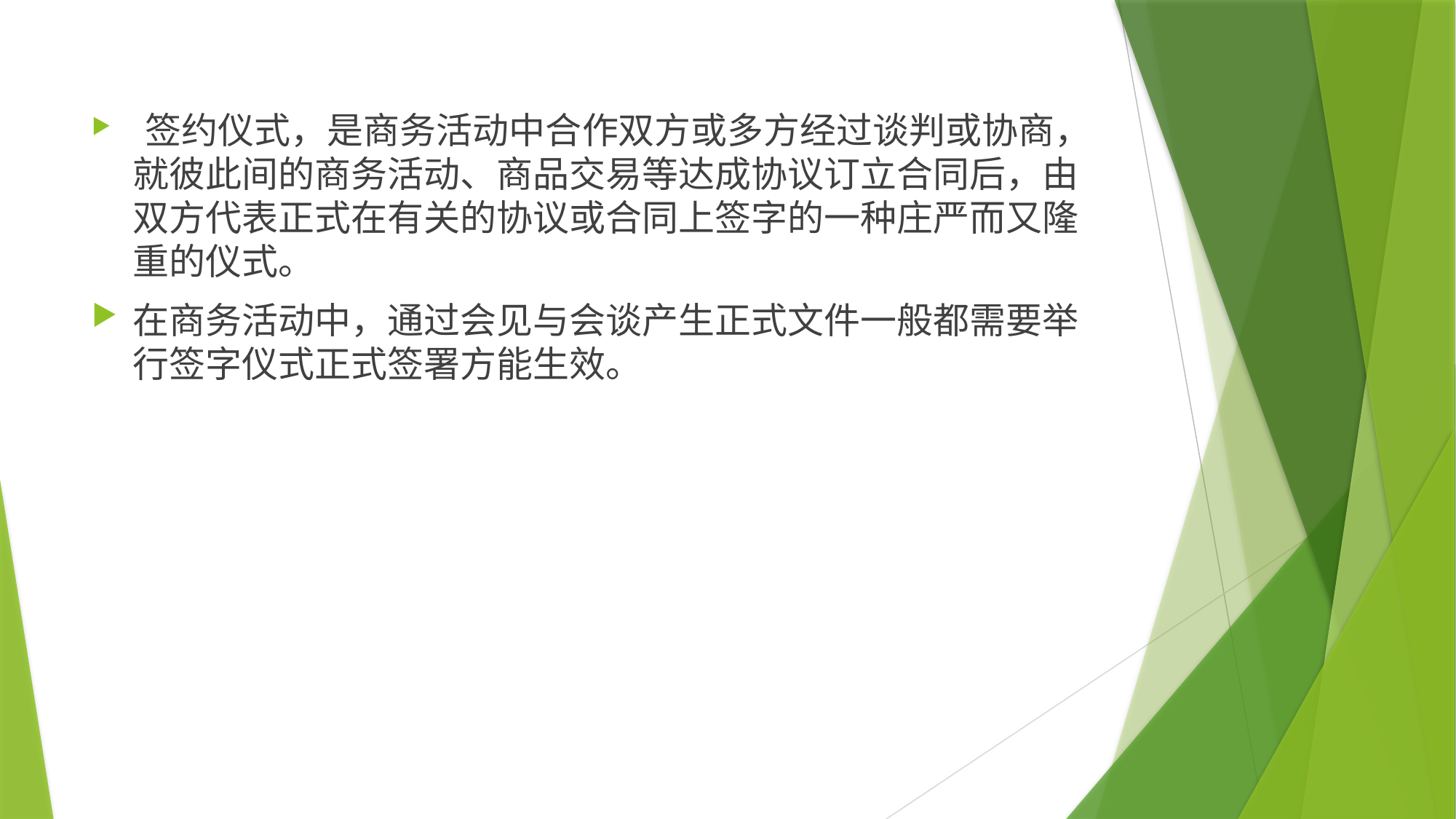

#
 签约仪式，是商务活动中合作双方或多方经过谈判或协商，就彼此间的商务活动、商品交易等达成协议订立合同后，由双方代表正式在有关的协议或合同上签字的一种庄严而又隆重的仪式。
在商务活动中，通过会见与会谈产生正式文件一般都需要举行签字仪式正式签署方能生效。